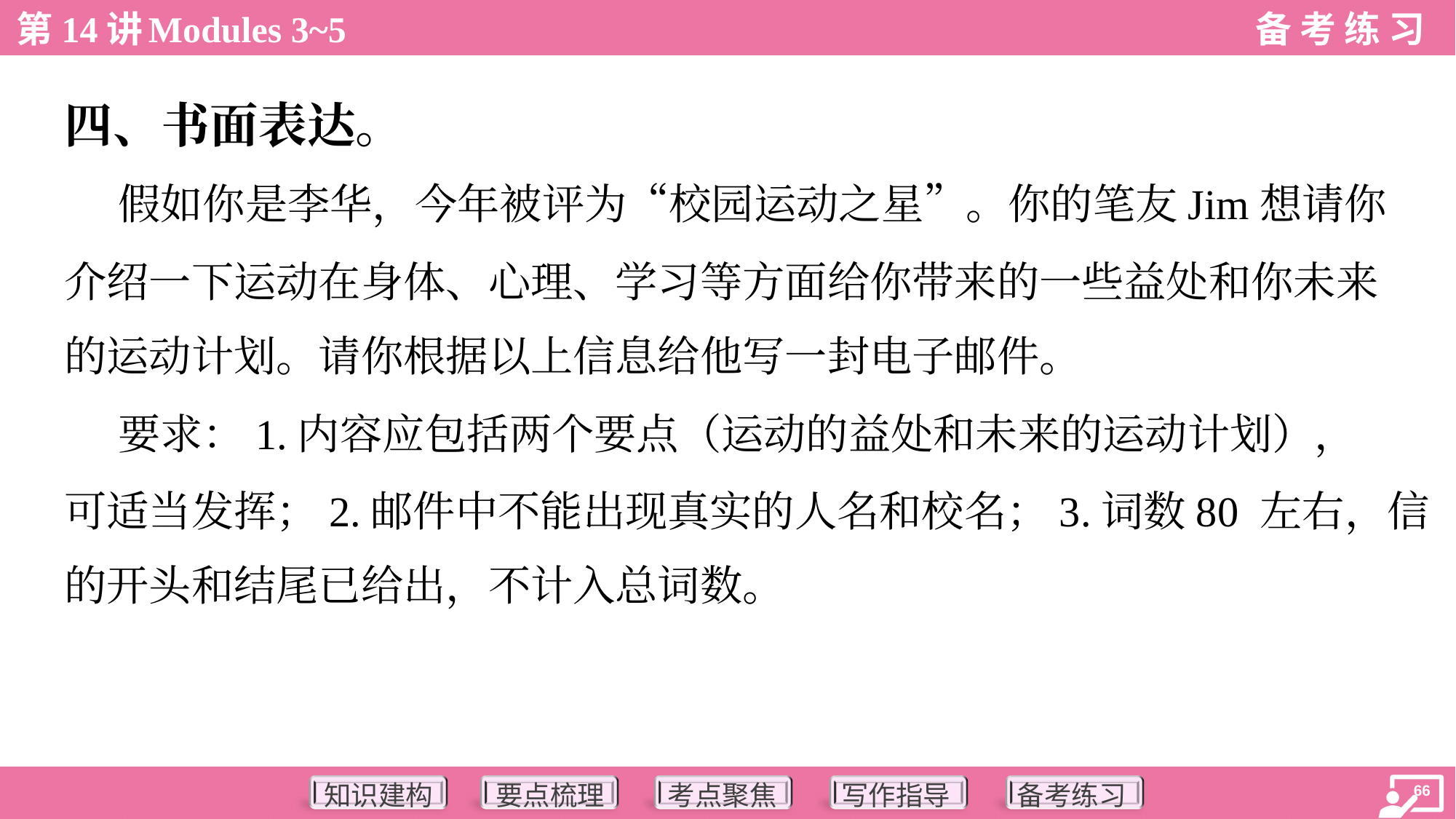

四、书面表达。
    假如你是李华，今年被评为“校园运动之星”。你的笔友Jim想请你
介绍一下运动在身体、心理、学习等方面给你带来的一些益处和你未来
的运动计划。请你根据以上信息给他写一封电子邮件。
    要求：1.内容应包括两个要点（运动的益处和未来的运动计划），
可适当发挥；2.邮件中不能出现真实的人名和校名；3.词数80 左右，信
的开头和结尾已给出，不计入总词数。